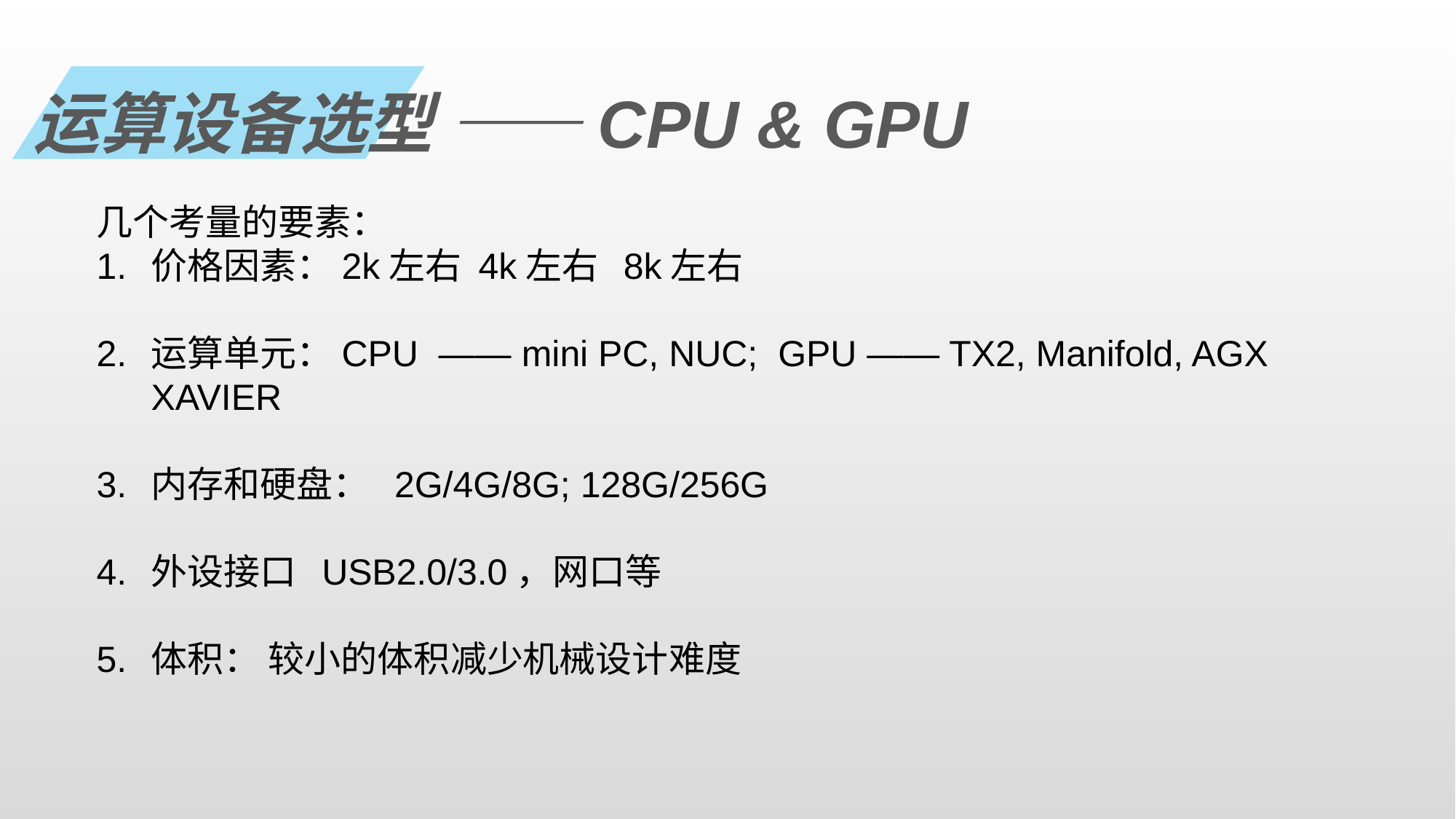

运算设备选型 ——CPU & GPU
几个考量的要素：
价格因素：2k左右 4k左右  8k左右

运算单元：CPU  —— mini PC, NUC;  GPU —— TX2, Manifold, AGX XAVIER

内存和硬盘：  2G/4G/8G; 128G/256G

外设接口  USB2.0/3.0，网口等

体积： 较小的体积减少机械设计难度